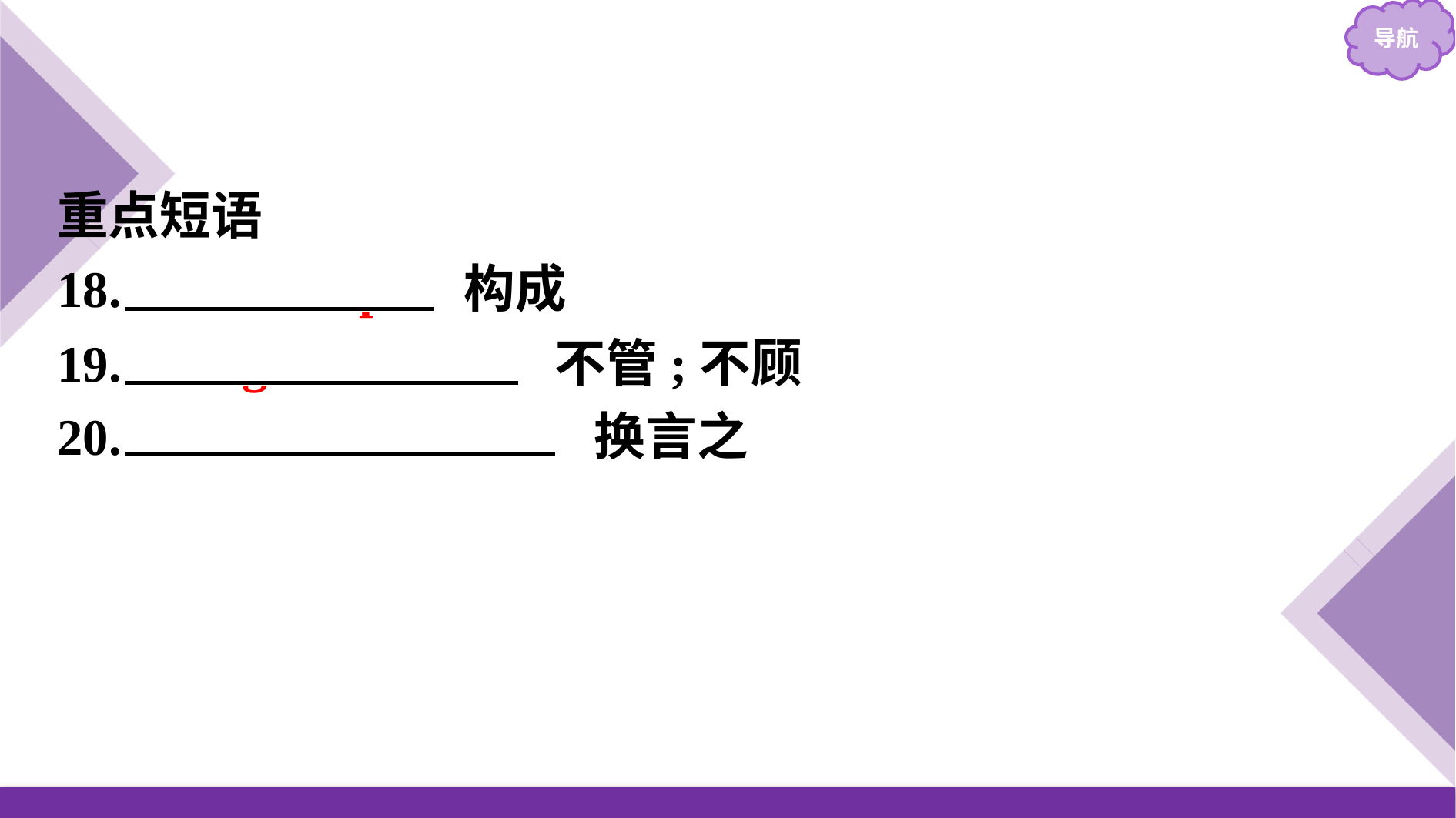

重点短语
18.　make up　 构成
19.　regardless of　 不管;不顾
20.　in other words　 换言之